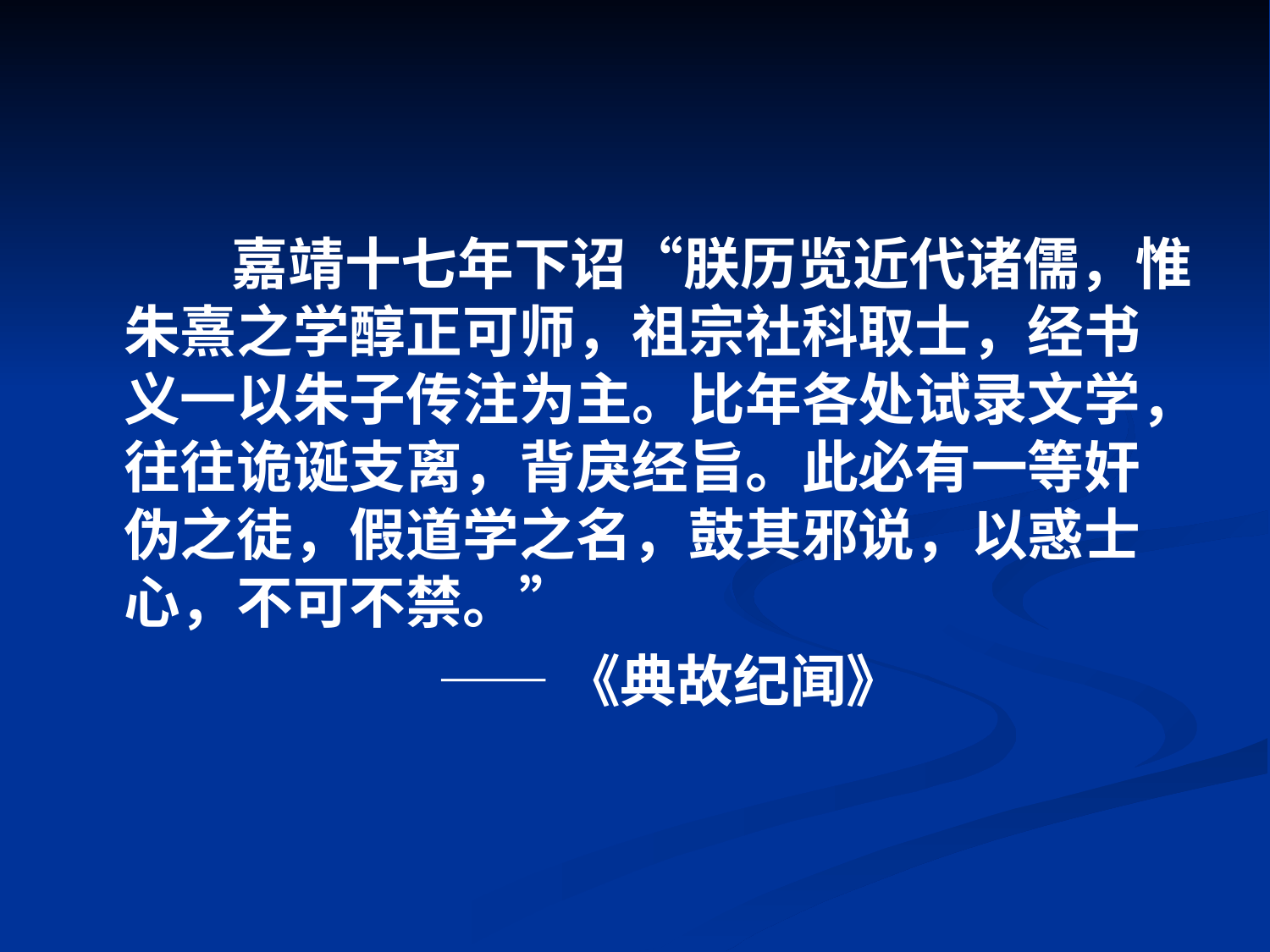

嘉靖十七年下诏“朕历览近代诸儒，惟朱熹之学醇正可师，祖宗社科取士，经书义一以朱子传注为主。比年各处试录文学，往往诡诞支离，背戾经旨。此必有一等奸伪之徒，假道学之名，鼓其邪说，以惑士心，不可不禁。”
                            ——《典故纪闻》